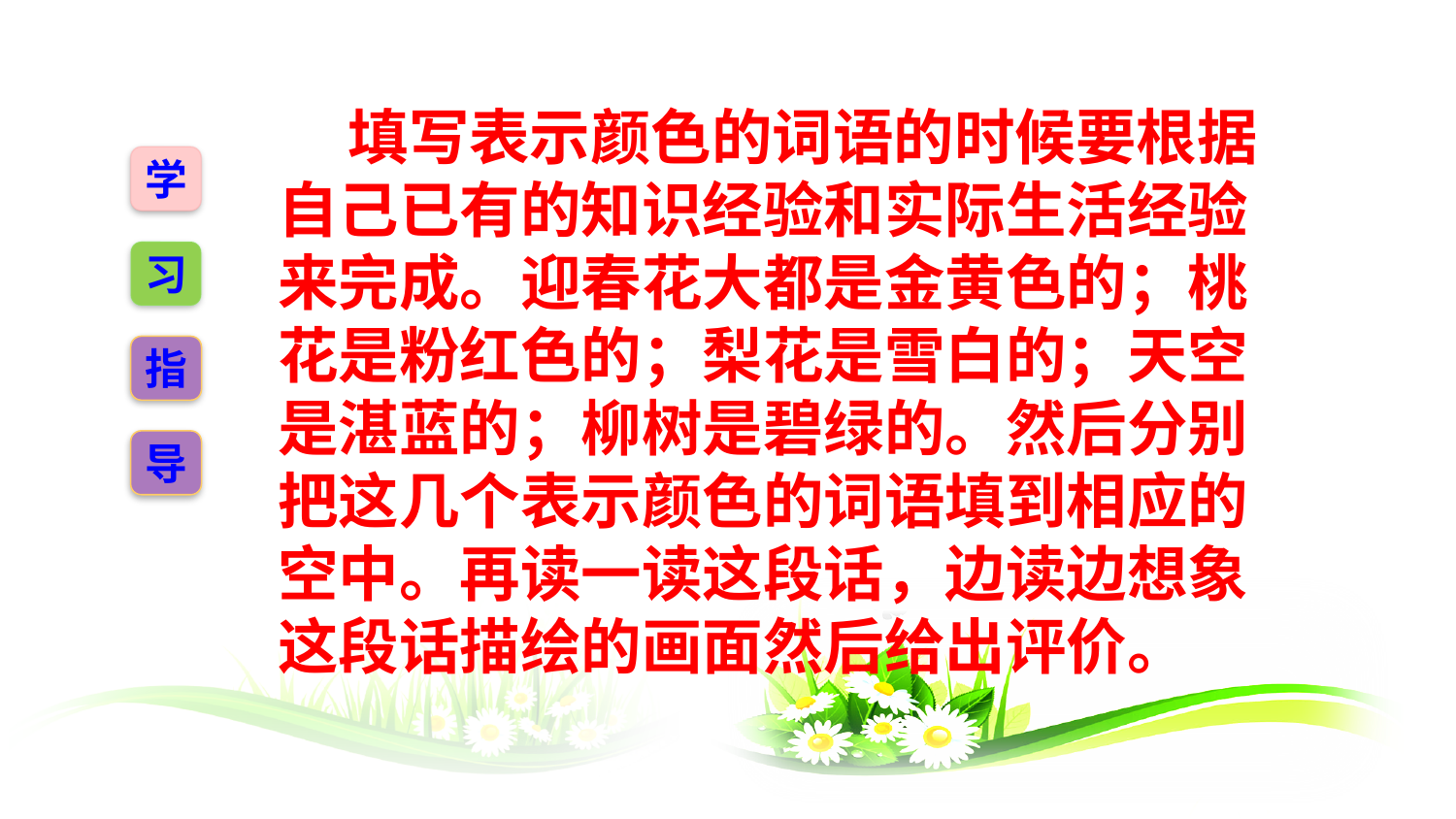

填写表示颜色的词语的时候要根据自己已有的知识经验和实际生活经验来完成。迎春花大都是金黄色的；桃花是粉红色的；梨花是雪白的；天空是湛蓝的；柳树是碧绿的。然后分别把这几个表示颜色的词语填到相应的空中。再读一读这段话，边读边想象这段话描绘的画面然后给出评价。
学
习
指
导